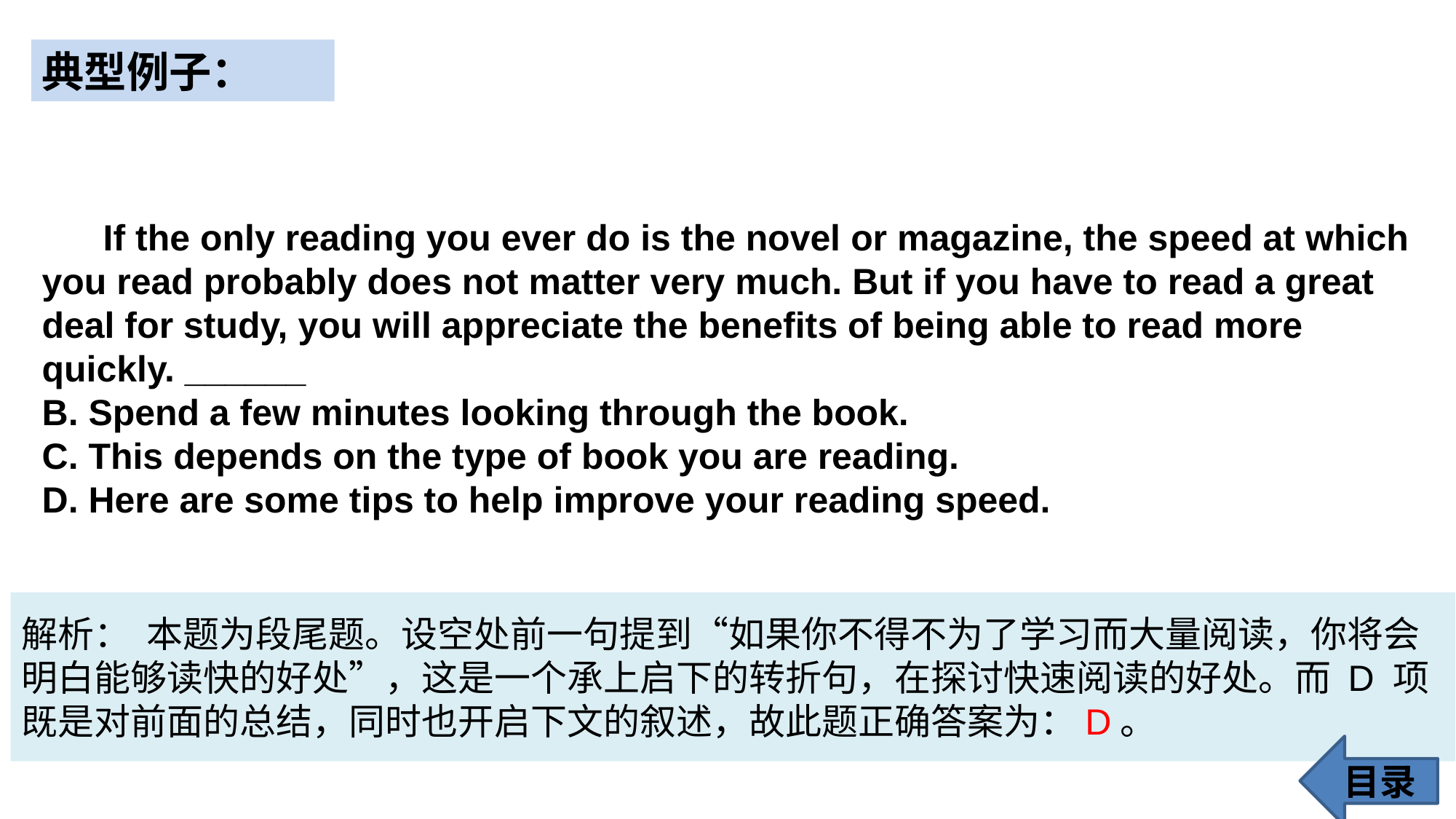

典型例子：
      If the only reading you ever do is the novel or magazine, the speed at which you read probably does not matter very much. But if you have to read a great deal for study, you will appreciate the benefits of being able to read more quickly. ______
B. Spend a few minutes looking through the book.
C. This depends on the type of book you are reading.
D. Here are some tips to help improve your reading speed.
解析：  本题为段尾题。设空处前一句提到“如果你不得不为了学习而大量阅读，你将会明白能够读快的好处”，这是一个承上启下的转折句，在探讨快速阅读的好处。而 D 项既是对前面的总结，同时也开启下文的叙述，故此题正确答案为：D。
目录